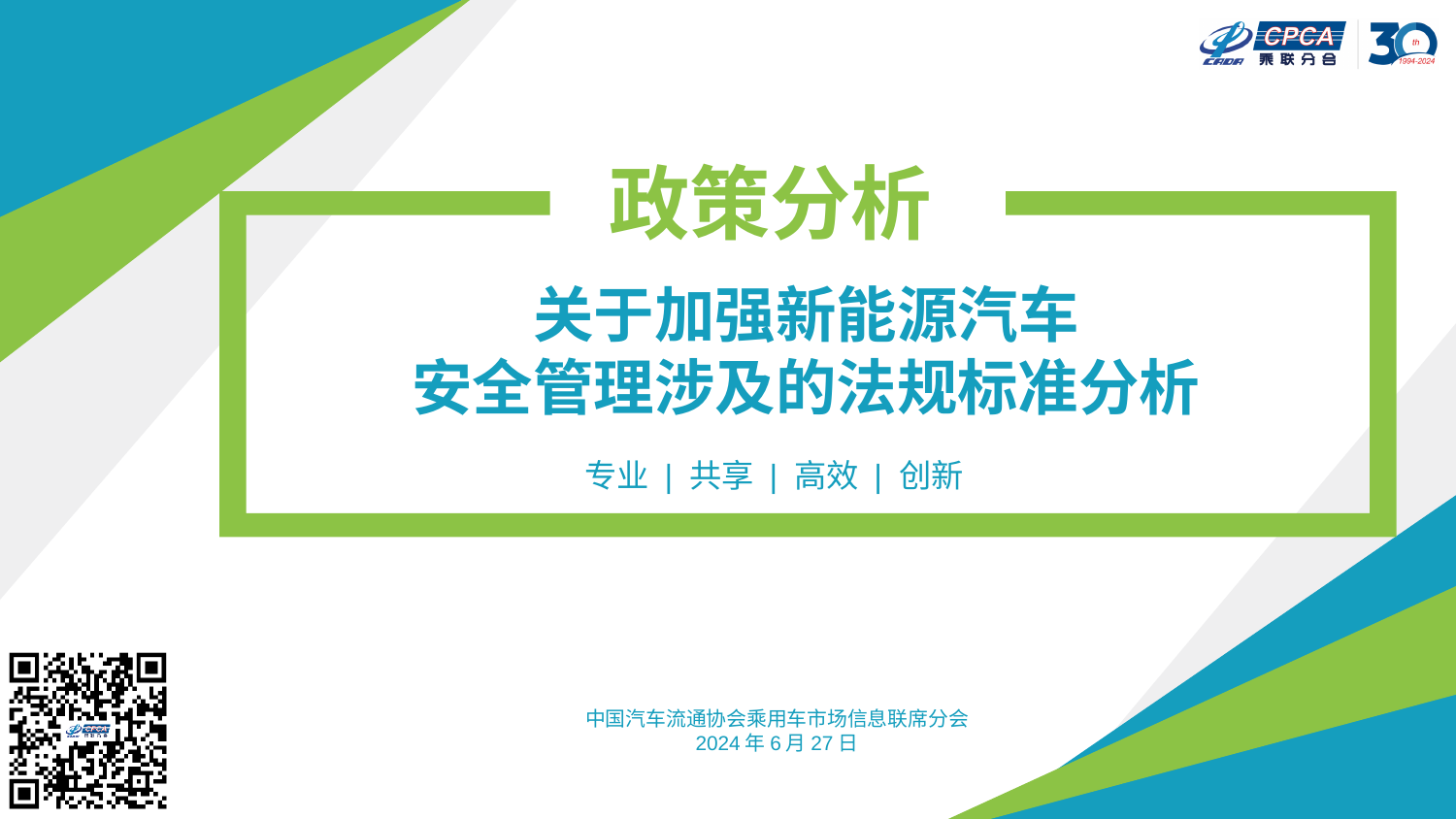

关于加强新能源汽车
安全管理涉及的法规标准分析
中国汽车流通协会乘用车市场信息联席分会
2024年6月27日